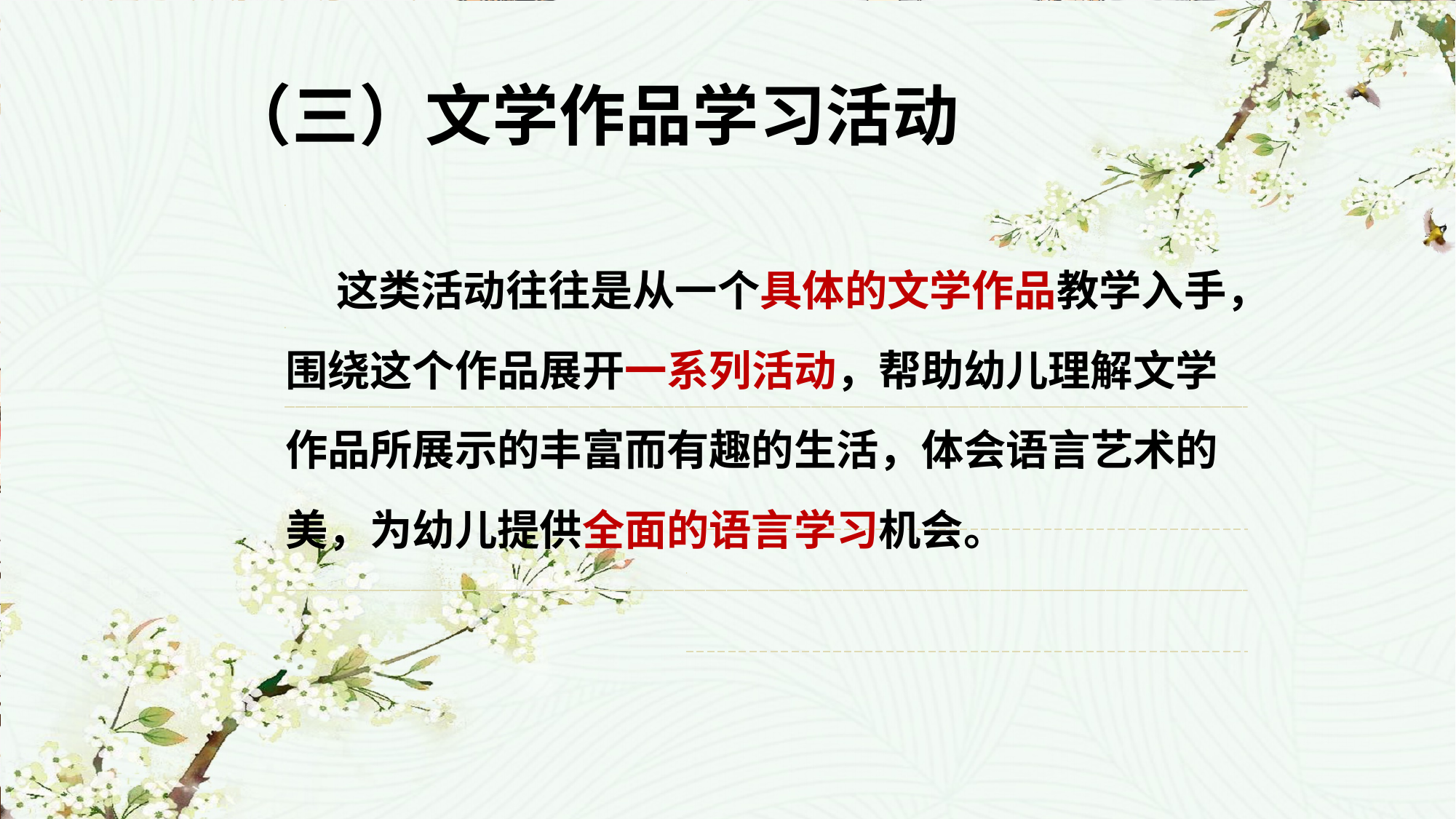

（三）文学作品学习活动

    这类活动往往是从一个具体的文学作品教学入手，围绕这个作品展开一系列活动，帮助幼儿理解文学作品所展示的丰富而有趣的生活，体会语言艺术的美，为幼儿提供全面的语言学习机会。